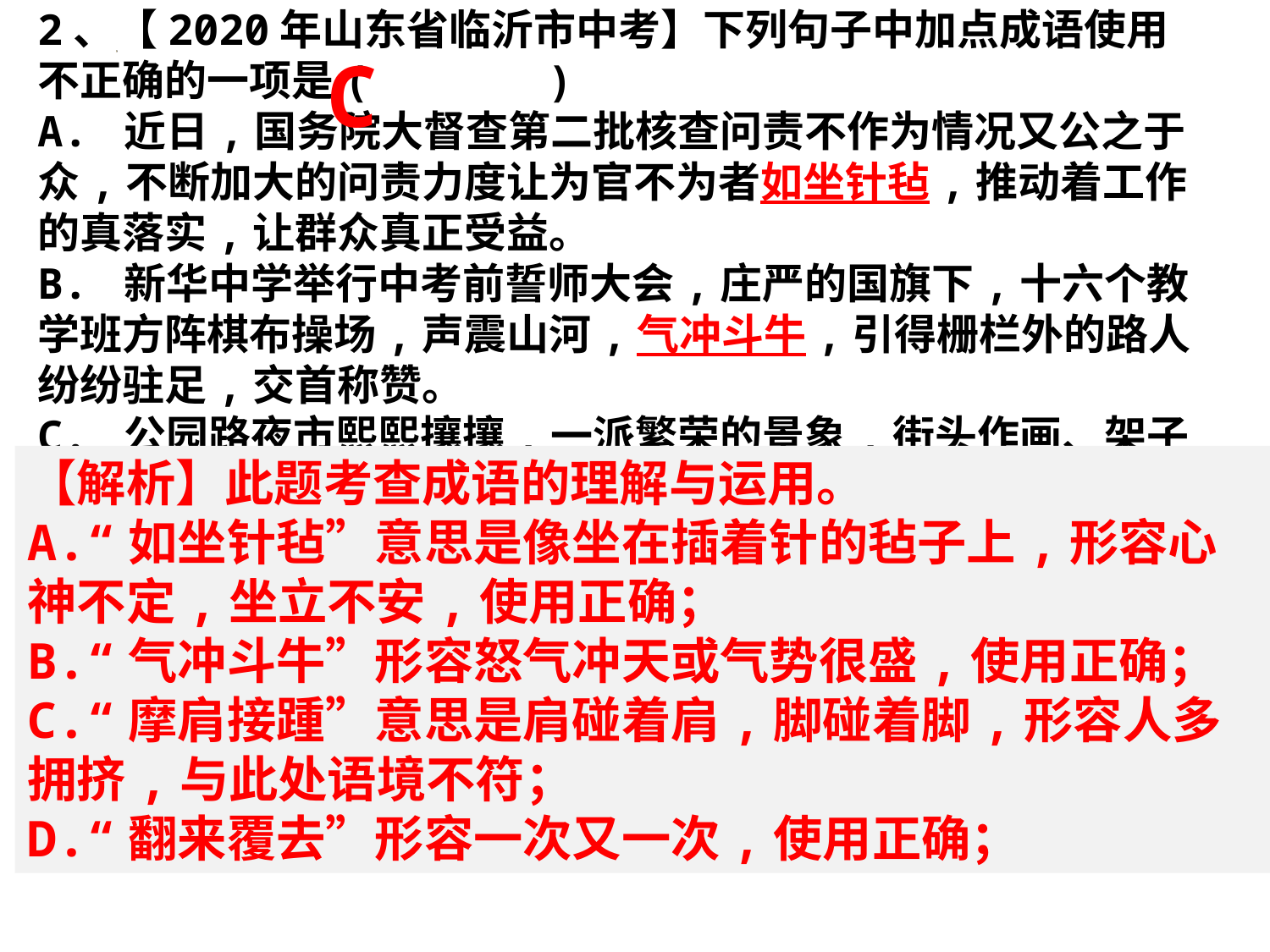

2、【2020年山东省临沂市中考】下列句子中加点成语使用不正确的一项是(       )
A. 近日,国务院大督查第二批核查问责不作为情况又公之于众,不断加大的问责力度让为官不为者如坐针毡,推动着工作的真落实,让群众真正受益。
B. 新华中学举行中考前誓师大会,庄严的国旗下,十六个教学班方阵棋布操场,声震山河,气冲斗牛,引得栅栏外的路人纷纷驻足,交首称赞。
C. 公园路夜市熙熙攘攘,一派繁荣的景象,街头作画、架子鼓表演、手工编织……各种摊位摩肩接踵,夜市摆摊重新兴起,给城市带来了久违的烟火气息。
D. 第二届世界传统武术节的最后一天,体育馆内人头攒动,记者在现场听到最多的一句话,是老外朋友们翻来覆去的那句经典老话——“中国功夫,Great！”
C
【解析】此题考查成语的理解与运用。
A.“如坐针毡”意思是像坐在插着针的毡子上,形容心神不定,坐立不安,使用正确；
B.“气冲斗牛”形容怒气冲天或气势很盛,使用正确；
C.“摩肩接踵”意思是肩碰着肩,脚碰着脚,形容人多拥挤,与此处语境不符；
D.“翻来覆去”形容一次又一次,使用正确；